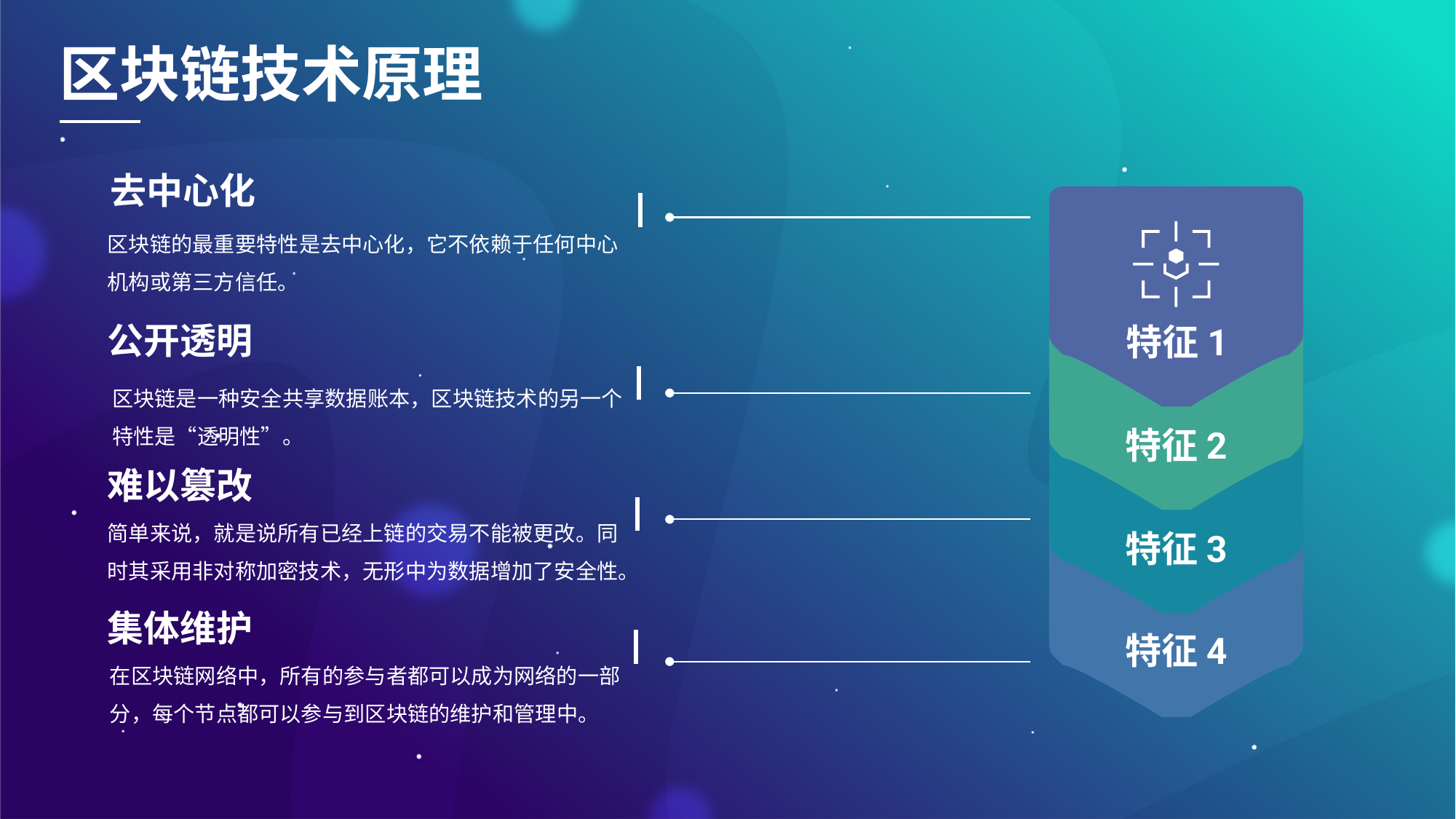

区块链技术原理
去中心化
区块链的最重要特性是去中心化，它不依赖于任何中心机构或第三方信任。

公开透明
区块链是一种安全共享数据账本，区块链技术的另一个特性是“透明性”。
特征1

特征2
难以篡改
简单来说，就是说所有已经上链的交易不能被更改。同时其采用非对称加密技术，无形中为数据增加了安全性。

特征3
集体维护
在区块链网络中，所有的参与者都可以成为网络的一部分，每个节点都可以参与到区块链的维护和管理中。
特征4